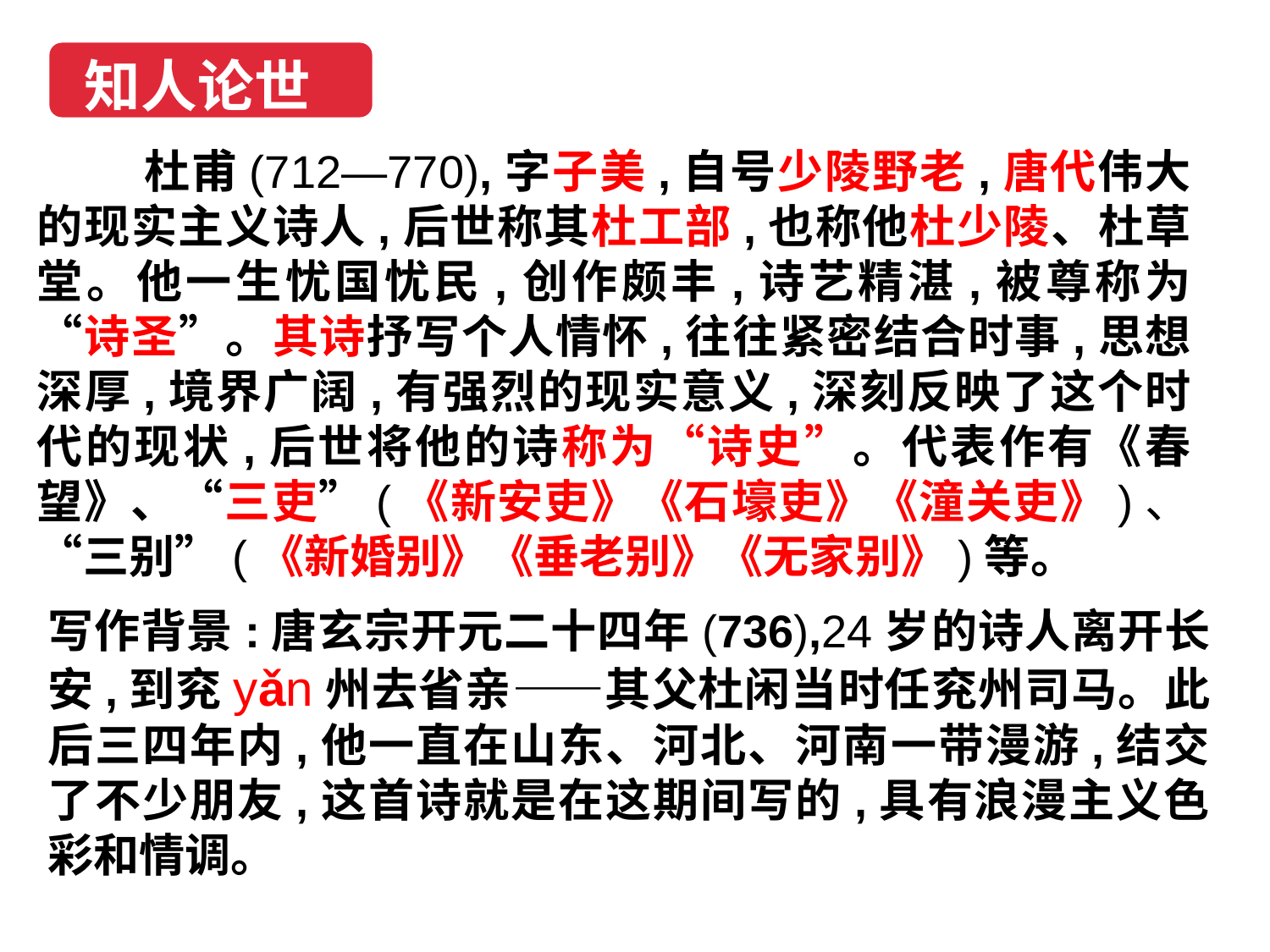

知人论世
        杜甫(712—770),字子美,自号少陵野老,唐代伟大的现实主义诗人,后世称其杜工部,也称他杜少陵、杜草堂。他一生忧国忧民,创作颇丰,诗艺精湛,被尊称为“诗圣”。其诗抒写个人情怀,往往紧密结合时事,思想深厚,境界广阔,有强烈的现实意义,深刻反映了这个时代的现状,后世将他的诗称为“诗史”。代表作有《春望》、“三吏”(《新安吏》《石壕吏》《潼关吏》)、“三别”(《新婚别》《垂老别》《无家别》)等。
写作背景:唐玄宗开元二十四年(736),24岁的诗人离开长安,到兖yǎn州去省亲——其父杜闲当时任兖州司马。此后三四年内,他一直在山东、河北、河南一带漫游,结交了不少朋友,这首诗就是在这期间写的,具有浪漫主义色彩和情调。